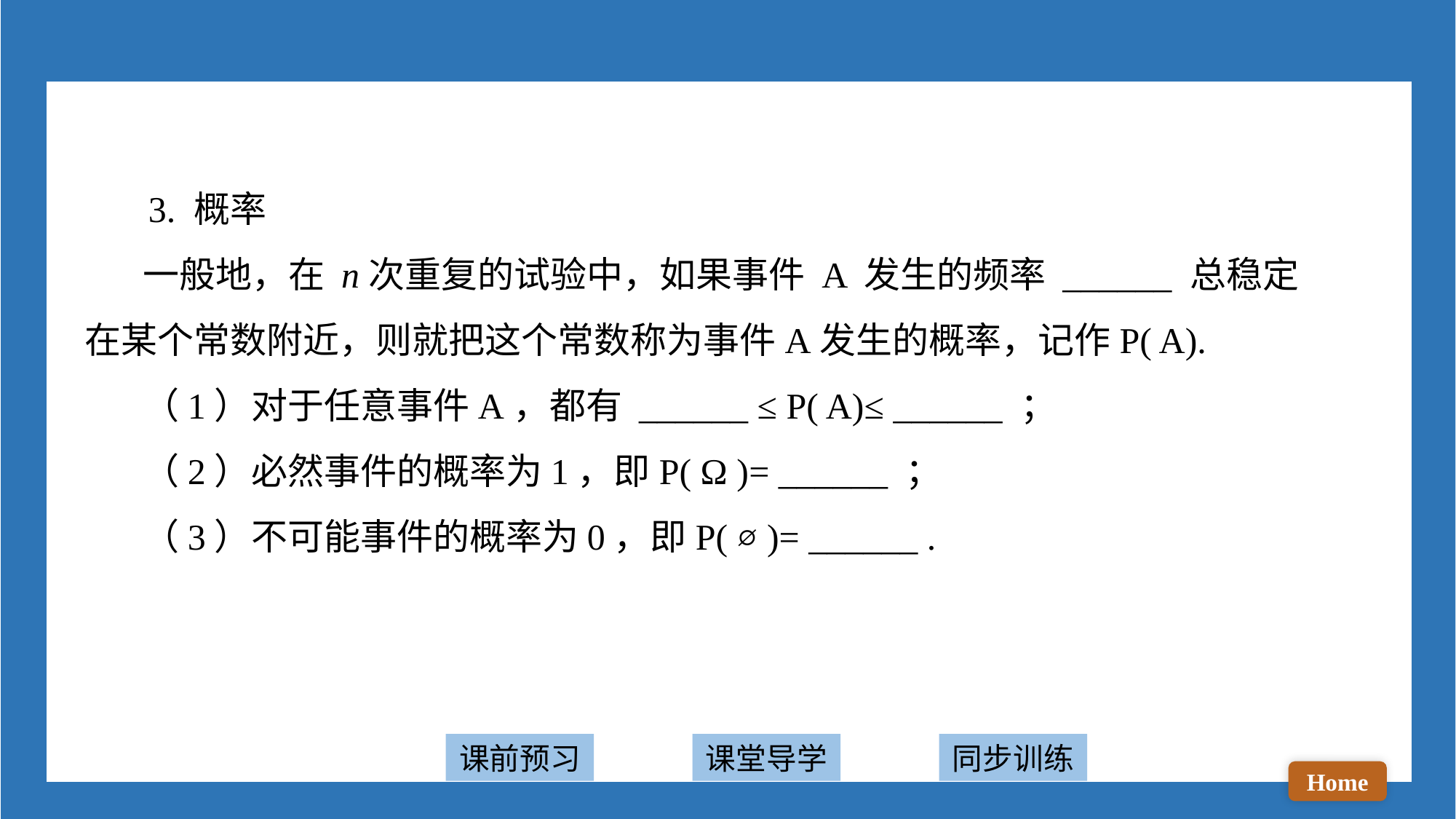

3. 概率
      一般地，在 n次重复的试验中，如果事件 A 发生的频率 ______ 总稳定在某个常数附近，则就把这个常数称为事件A发生的概率，记作P( A).
      （1）对于任意事件A，都有 ______ ≤ P( A)≤ ______ ；
      （2）必然事件的概率为1，即P( Ω )= ______ ；
      （3）不可能事件的概率为0，即P( ∅ )= ______ .